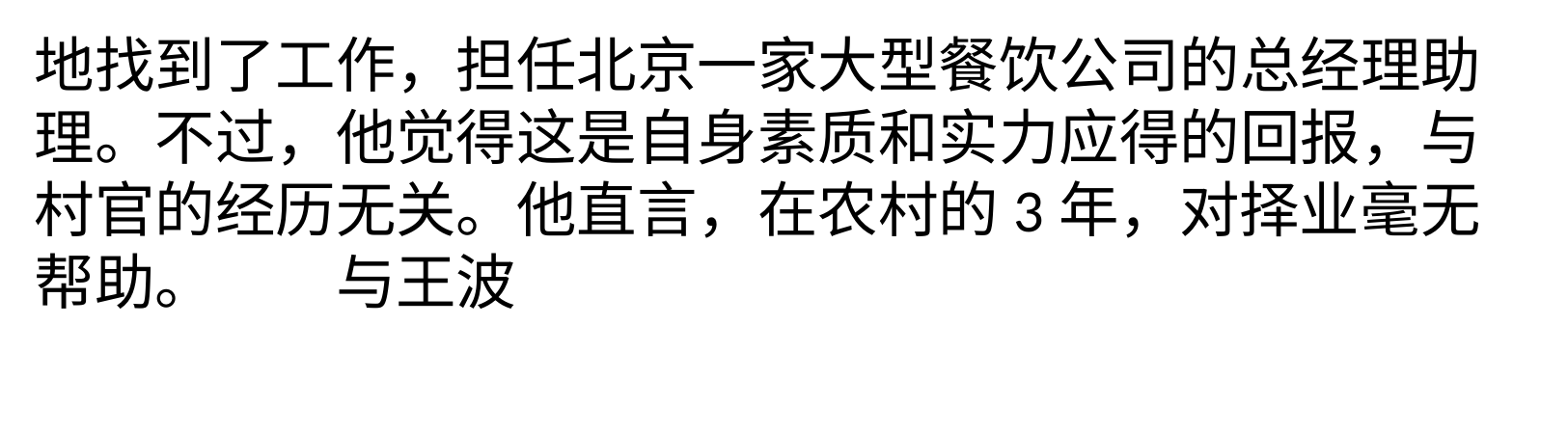

地找到了工作，担任北京一家大型餐饮公司的总经理助理。不过，他觉得这是自身素质和实力应得的回报，与村官的经历无关。他直言，在农村的3年，对择业毫无帮助。　　与王波